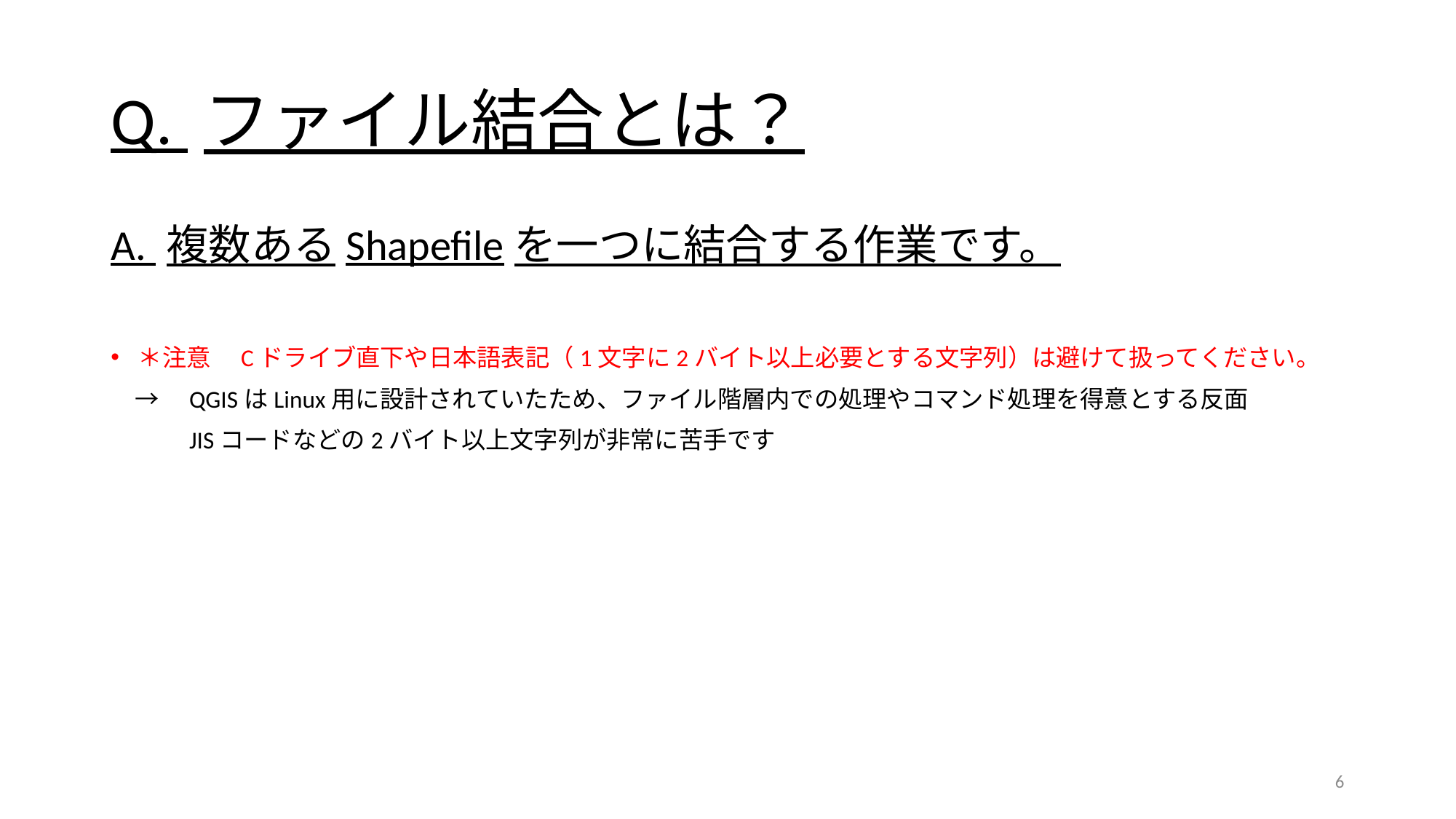

# Q. ファイル結合とは？
A. 複数あるShapefileを一つに結合する作業です。

＊注意　Cドライブ直下や日本語表記（1文字に2バイト以上必要とする文字列）は避けて扱ってください。
　→　QGISはLinux用に設計されていたため、ファイル階層内での処理やコマンド処理を得意とする反面
　　　JISコードなどの2バイト以上文字列が非常に苦手です

6